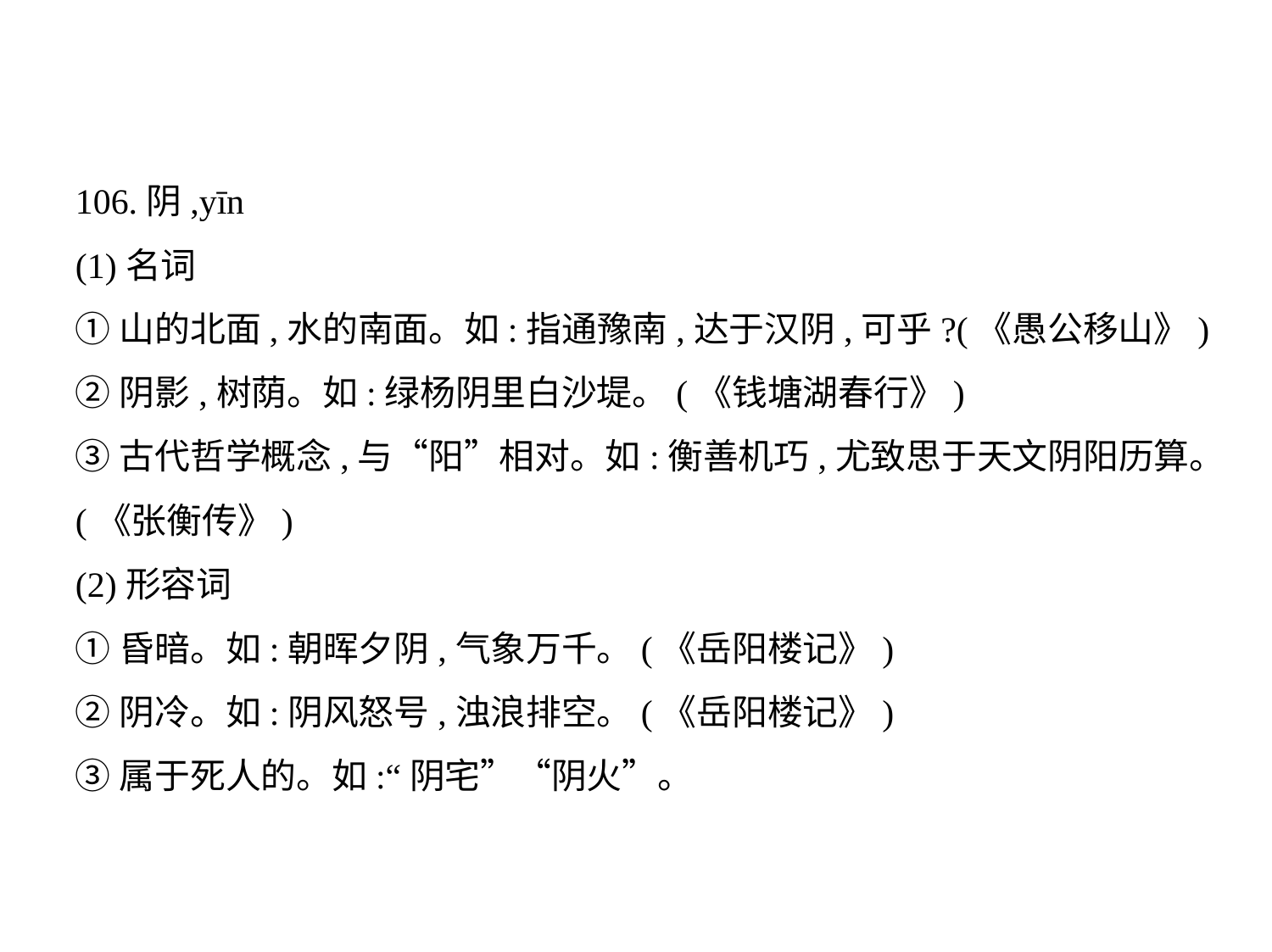

106.阴,yīn
(1)名词
①山的北面,水的南面。如:指通豫南,达于汉阴,可乎?(《愚公移山》)
②阴影,树荫。如:绿杨阴里白沙堤。(《钱塘湖春行》)
③古代哲学概念,与“阳”相对。如:衡善机巧,尤致思于天文阴阳历算。
(《张衡传》)
(2)形容词
①昏暗。如:朝晖夕阴,气象万千。(《岳阳楼记》)
②阴冷。如:阴风怒号,浊浪排空。(《岳阳楼记》)
③属于死人的。如:“阴宅”“阴火”。